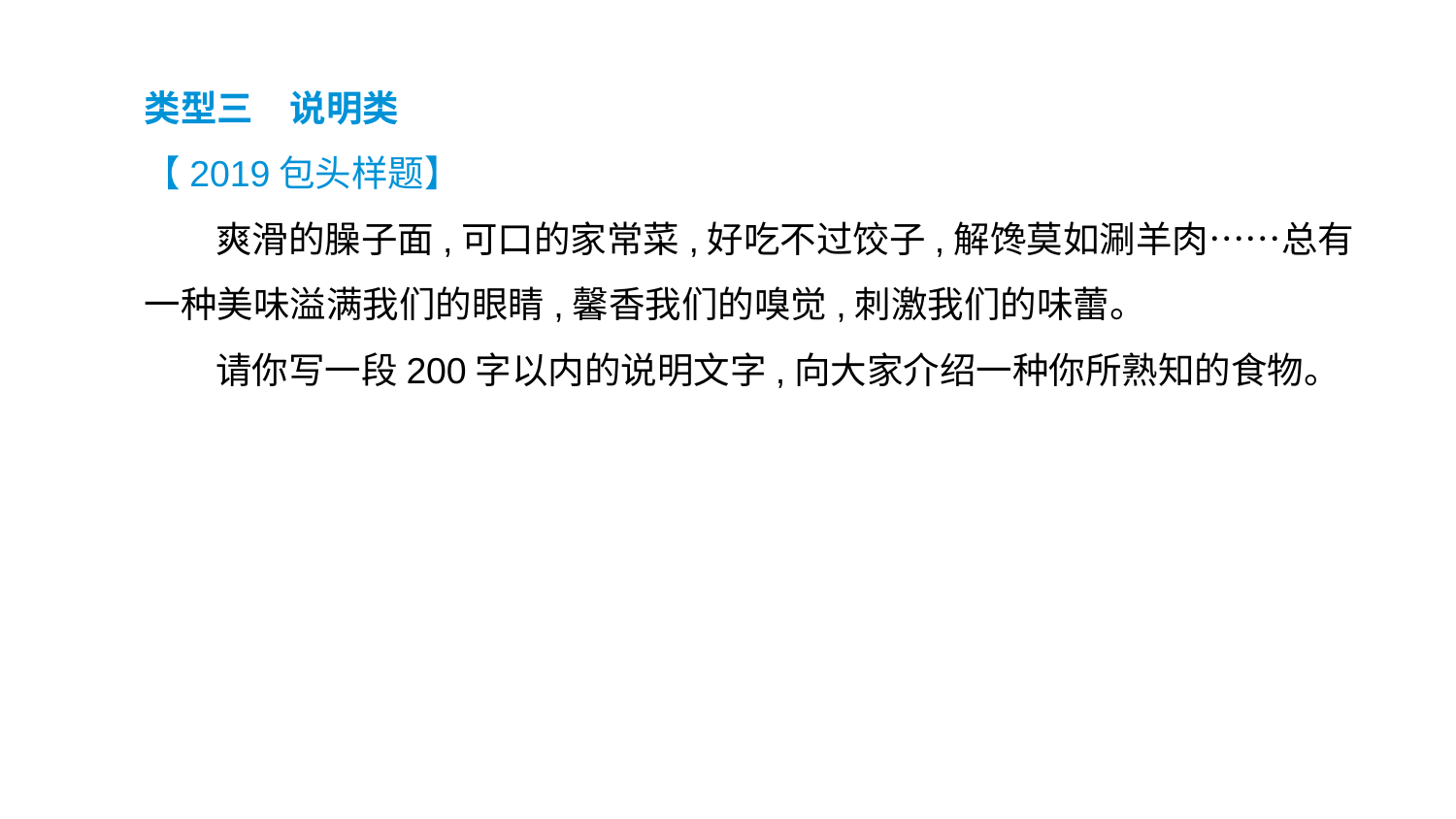

类型三　说明类
【2019包头样题】
爽滑的臊子面,可口的家常菜,好吃不过饺子,解馋莫如涮羊肉……总有一种美味溢满我们的眼睛,馨香我们的嗅觉,刺激我们的味蕾。
请你写一段200字以内的说明文字,向大家介绍一种你所熟知的食物。